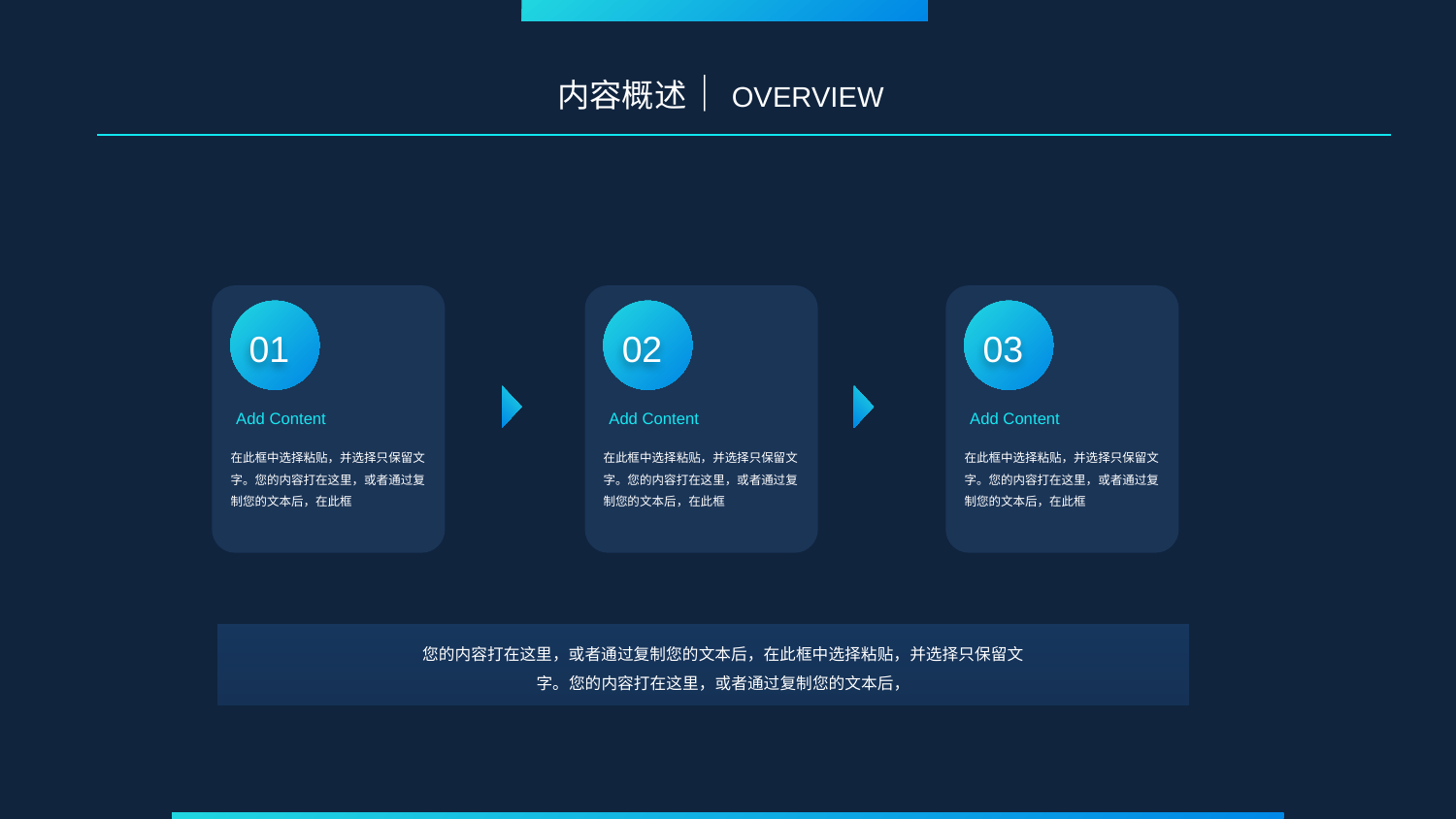

内容概述｜OVERVIEW

03

01

02

Add Content
在此框中选择粘贴，并选择只保留文字。您的内容打在这里，或者通过复制您的文本后，在此框

Add Content
在此框中选择粘贴，并选择只保留文字。您的内容打在这里，或者通过复制您的文本后，在此框

Add Content
在此框中选择粘贴，并选择只保留文字。您的内容打在这里，或者通过复制您的文本后，在此框

您的内容打在这里，或者通过复制您的文本后，在此框中选择粘贴，并选择只保留文字。您的内容打在这里，或者通过复制您的文本后，